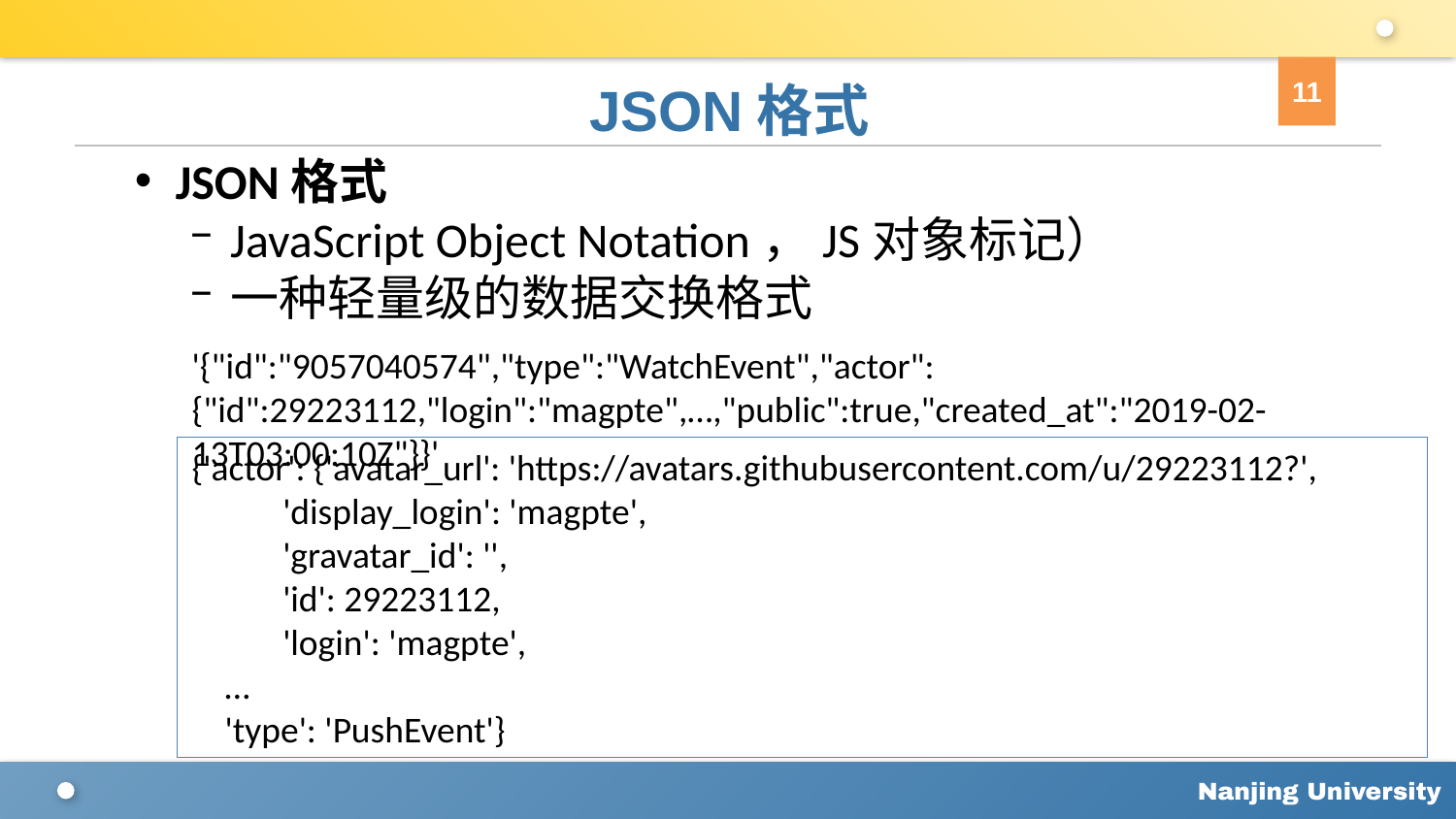

11
# JSON格式
JSON格式
JavaScript Object Notation，JS对象标记）
一种轻量级的数据交换格式
'{"id":"9057040574","type":"WatchEvent","actor":{"id":29223112,"login":"magpte",…,"public":true,"created_at":"2019-02-13T03:00:10Z"}}'
{'actor': {'avatar_url': 'https://avatars.githubusercontent.com/u/29223112?',
           'display_login': 'magpte',
           'gravatar_id': '',
           'id': 29223112,
           'login': 'magpte',
    …
    'type': 'PushEvent'}